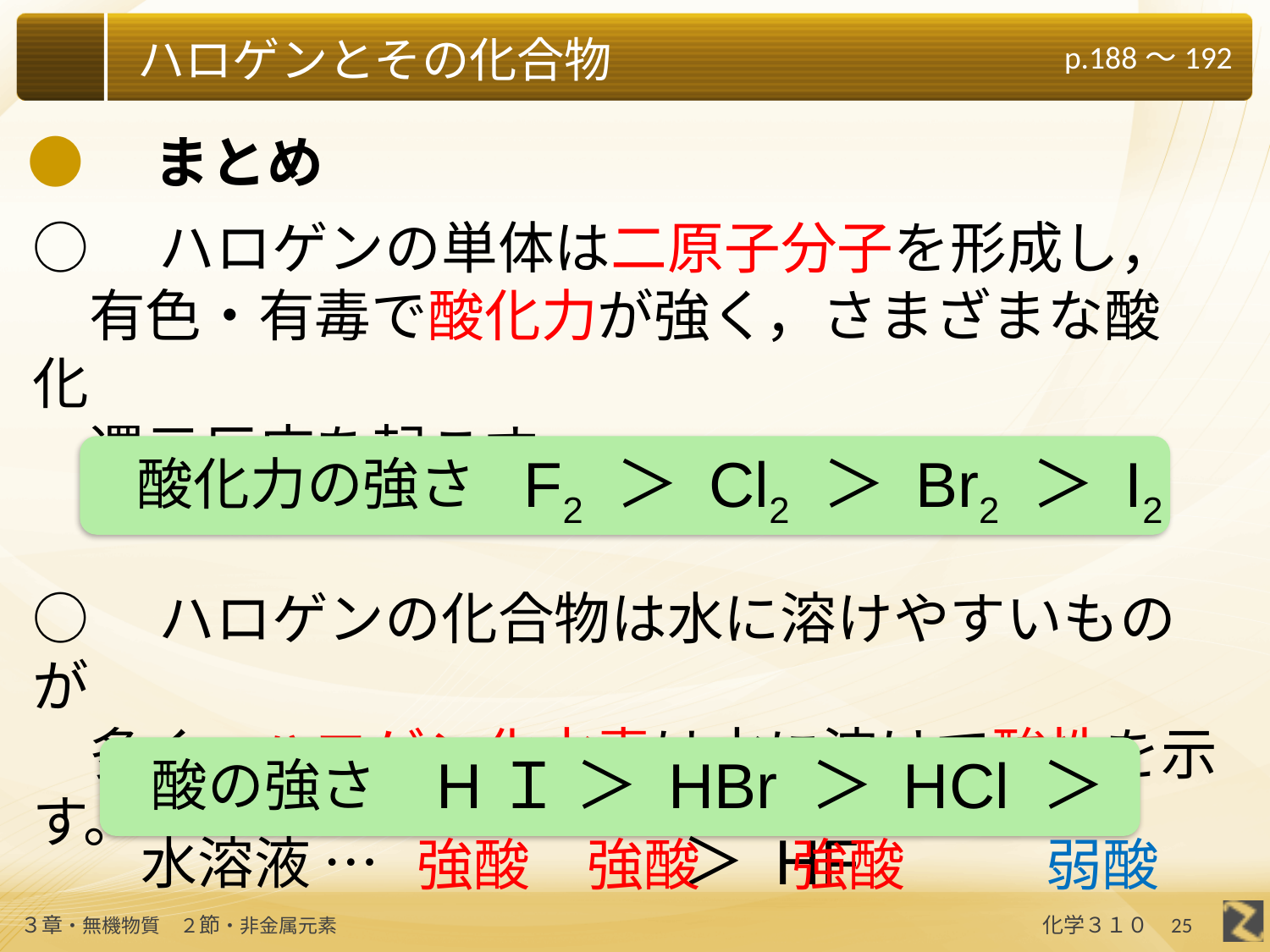

●　まとめ
○　ハロゲンの単体は二原子分子を形成し，
　有色・有毒で酸化力が強く，さまざまな酸化
　還元反応を起こす。

F2 ＞ Cl2 ＞ Br2 ＞ I2
酸化力の強さ
○　ハロゲンの化合物は水に溶けやすいものが
　多く，ハロゲン化水素は水に溶けて酸性を示す。

HＩ ＞ HBr ＞ HCl ＞ ＞ HF
酸の強さ
水溶液 …
強酸
強酸
強酸
弱酸
25